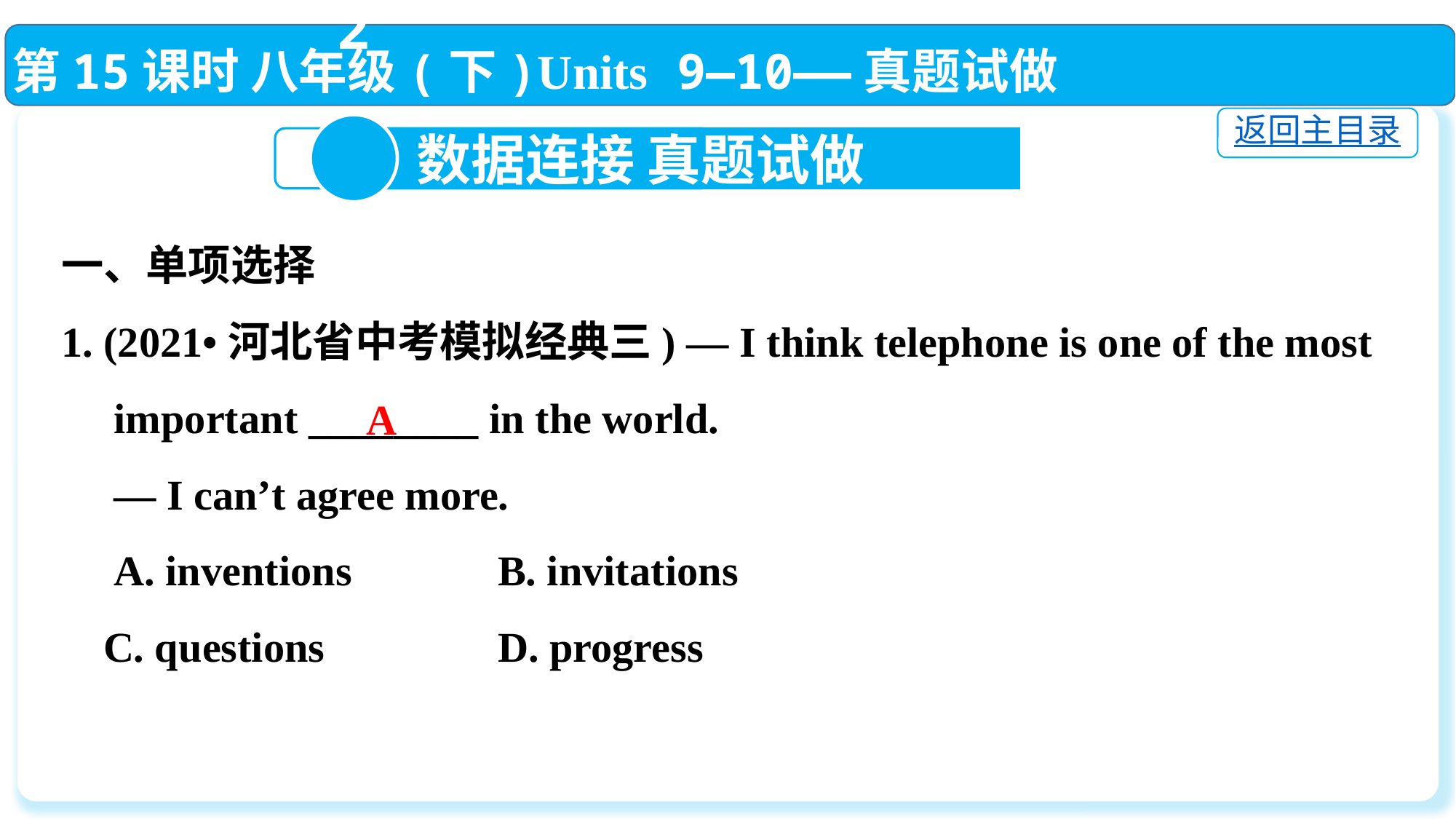

第15课时 八年级(下)Units 9—10——真题试做

返回主目录
2

   数据连接 真题试做
一、单项选择
1. (2021•河北省中考模拟经典三) — I think telephone is one of the most
     important ________ in the world.
     — I can’t agree more.
     A. inventions　 	B. invitations
    C. questions　 		D. progress
A